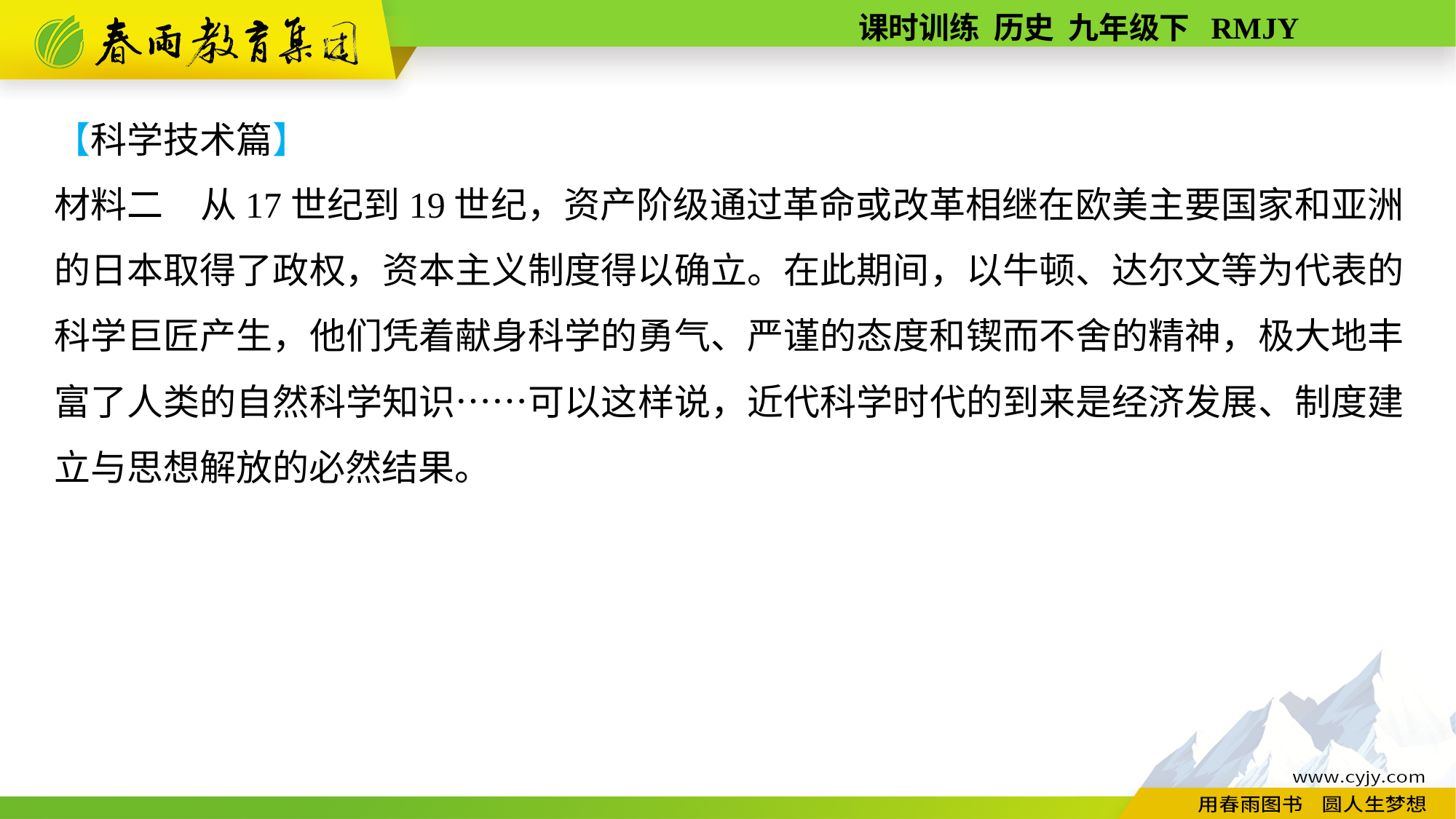

【科学技术篇】
材料二　从17世纪到19世纪，资产阶级通过革命或改革相继在欧美主要国家和亚洲的日本取得了政权，资本主义制度得以确立。在此期间，以牛顿、达尔文等为代表的科学巨匠产生，他们凭着献身科学的勇气、严谨的态度和锲而不舍的精神，极大地丰富了人类的自然科学知识……可以这样说，近代科学时代的到来是经济发展、制度建立与思想解放的必然结果。